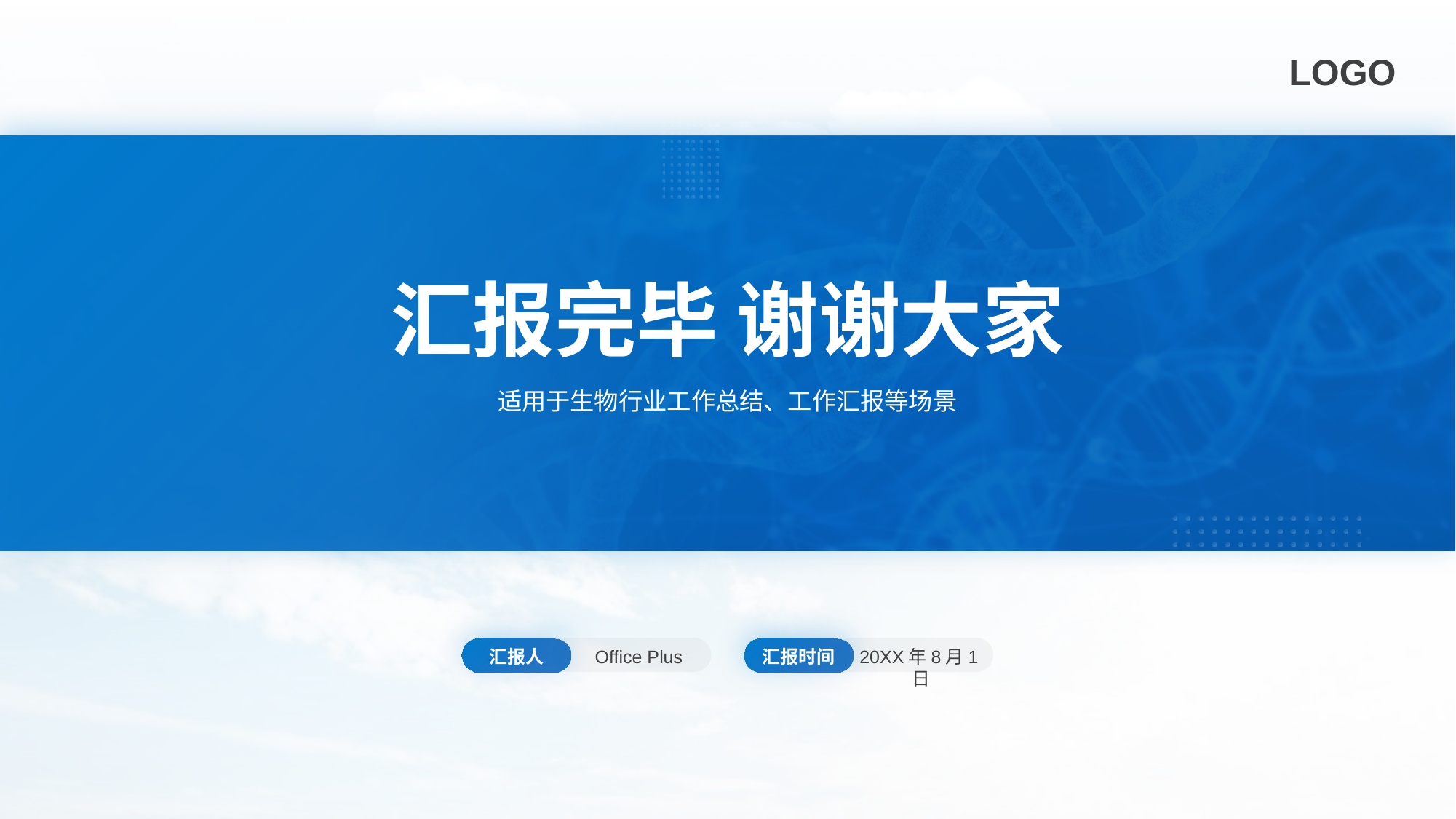

汇报完毕 谢谢大家
适用于生物行业工作总结、工作汇报等场景

汇报人
Office Plus

汇报时间
20XX年8月1日